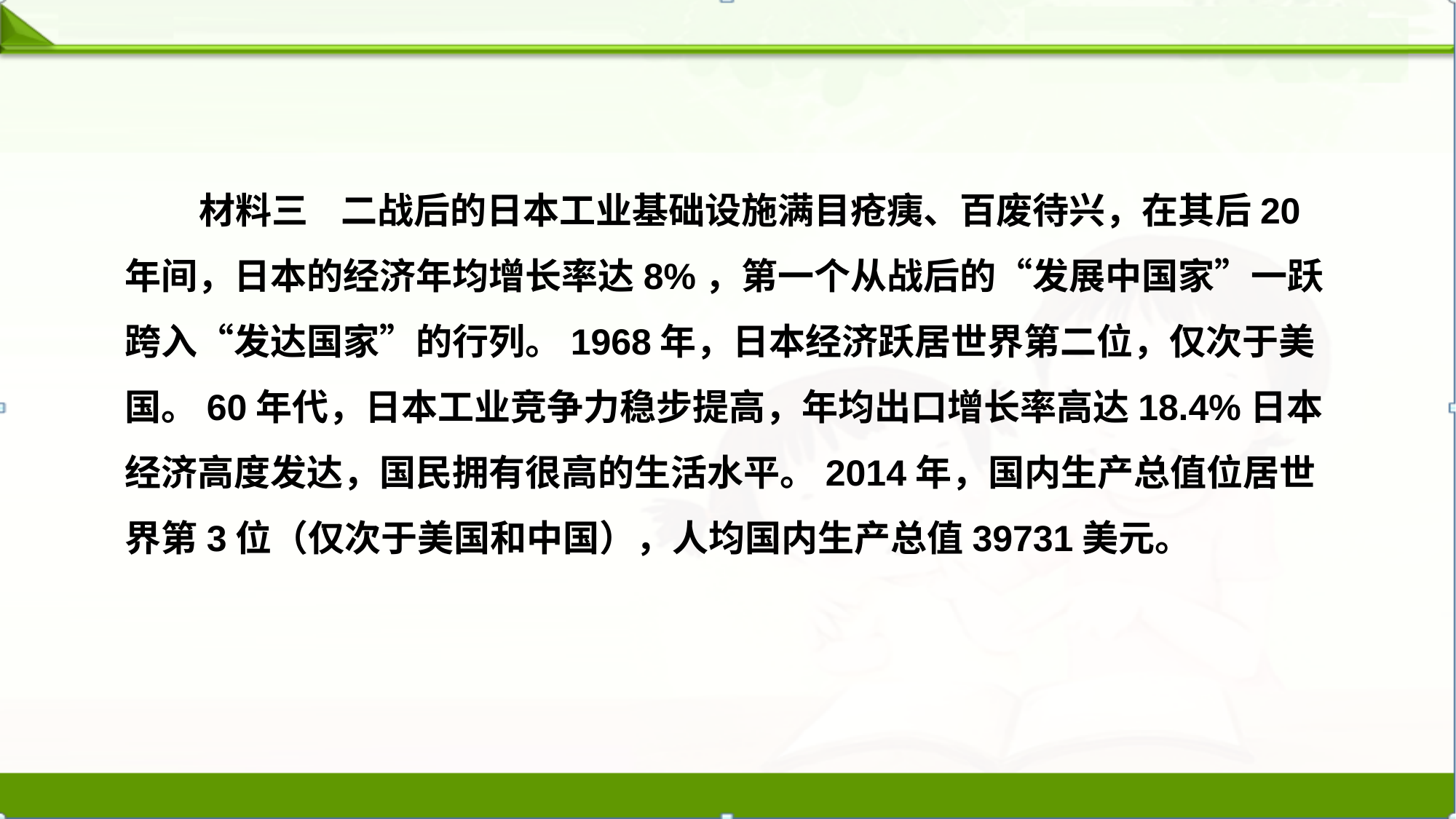

材料三    二战后的日本工业基础设施满目疮痍、百废待兴，在其后20年间，日本的经济年均增长率达8%，第一个从战后的“发展中国家”一跃跨入“发达国家”的行列。1968年，日本经济跃居世界第二位，仅次于美国。60年代，日本工业竞争力稳步提高，年均出口增长率高达18.4%日本经济高度发达，国民拥有很高的生活水平。2014年，国内生产总值位居世界第3位（仅次于美国和中国），人均国内生产总值39731美元。